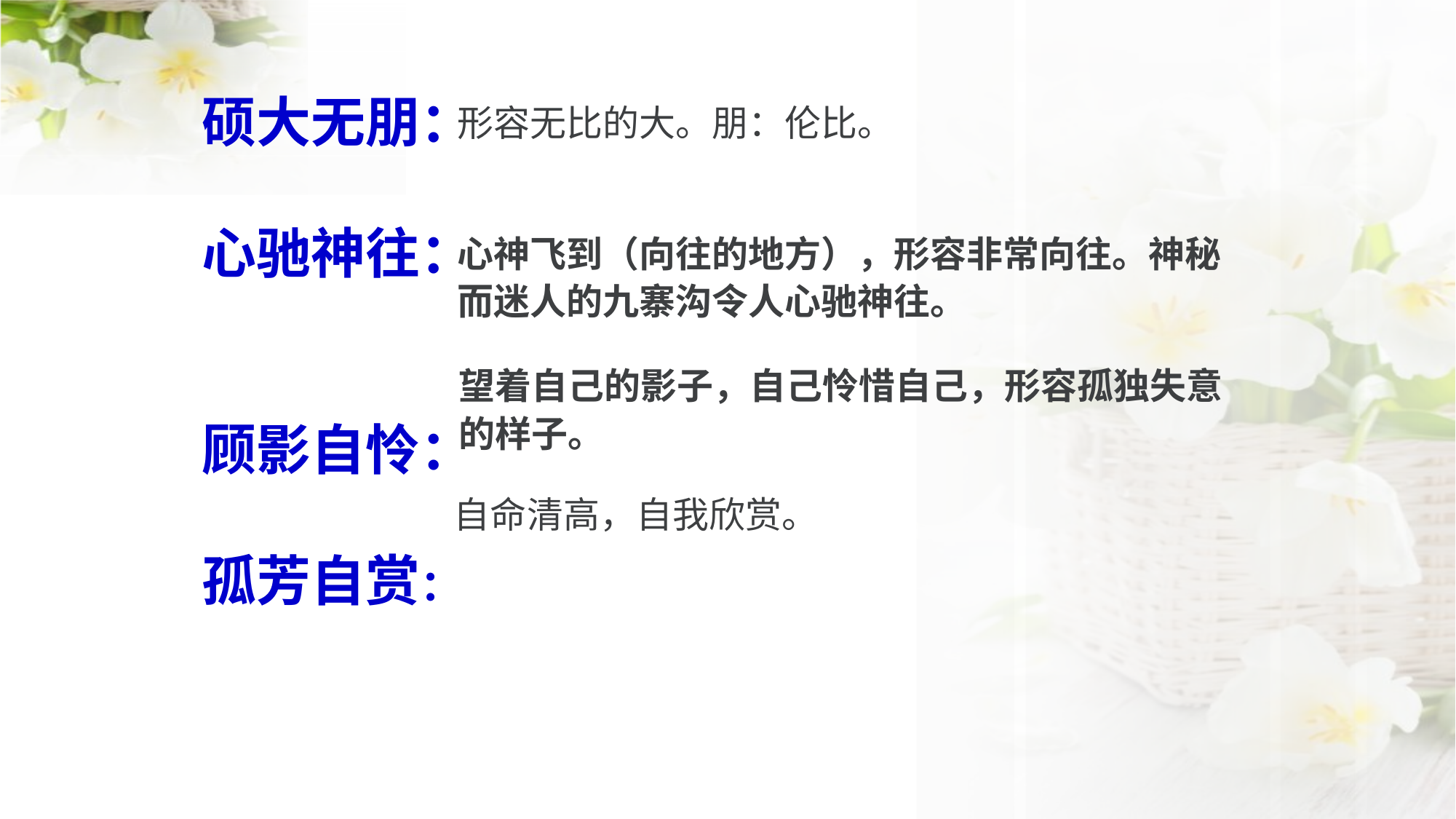

硕大无朋：

心驰神往：

顾影自怜：

孤芳自赏：

形容无比的大。朋：伦比。
心神飞到（向往的地方），形容非常向往。神秘而迷人的九寨沟令人心驰神往。
望着自己的影子，自己怜惜自己，形容孤独失意的样子。
自命清高，自我欣赏。